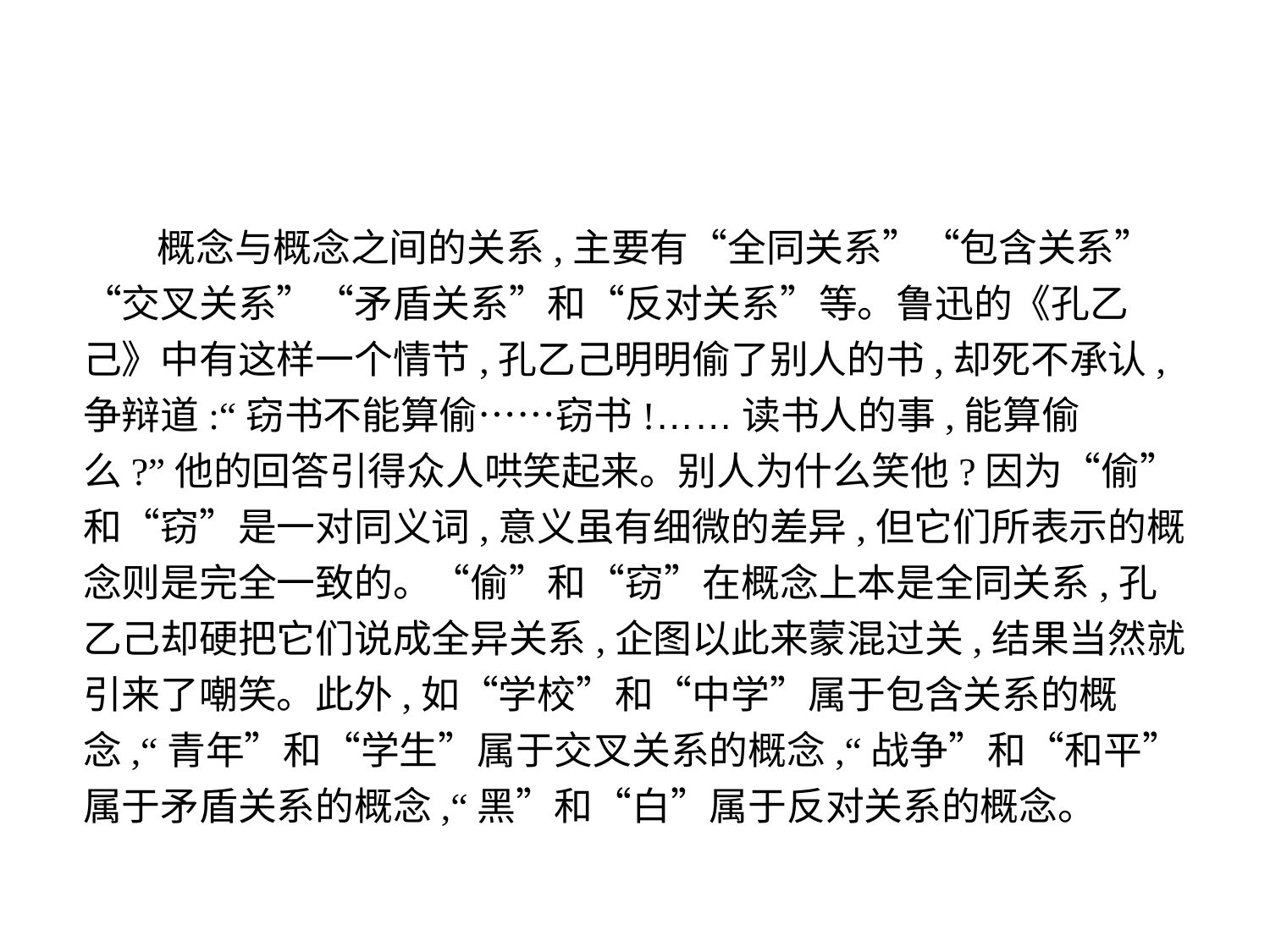

概念与概念之间的关系,主要有“全同关系”“包含关系”“交叉关系”“矛盾关系”和“反对关系”等。鲁迅的《孔乙己》中有这样一个情节,孔乙己明明偷了别人的书,却死不承认,争辩道:“窃书不能算偷……窃书!……读书人的事,能算偷么?”他的回答引得众人哄笑起来。别人为什么笑他?因为“偷”和“窃”是一对同义词,意义虽有细微的差异,但它们所表示的概念则是完全一致的。“偷”和“窃”在概念上本是全同关系,孔乙己却硬把它们说成全异关系,企图以此来蒙混过关,结果当然就引来了嘲笑。此外,如“学校”和“中学”属于包含关系的概念,“青年”和“学生”属于交叉关系的概念,“战争”和“和平”属于矛盾关系的概念,“黑”和“白”属于反对关系的概念。